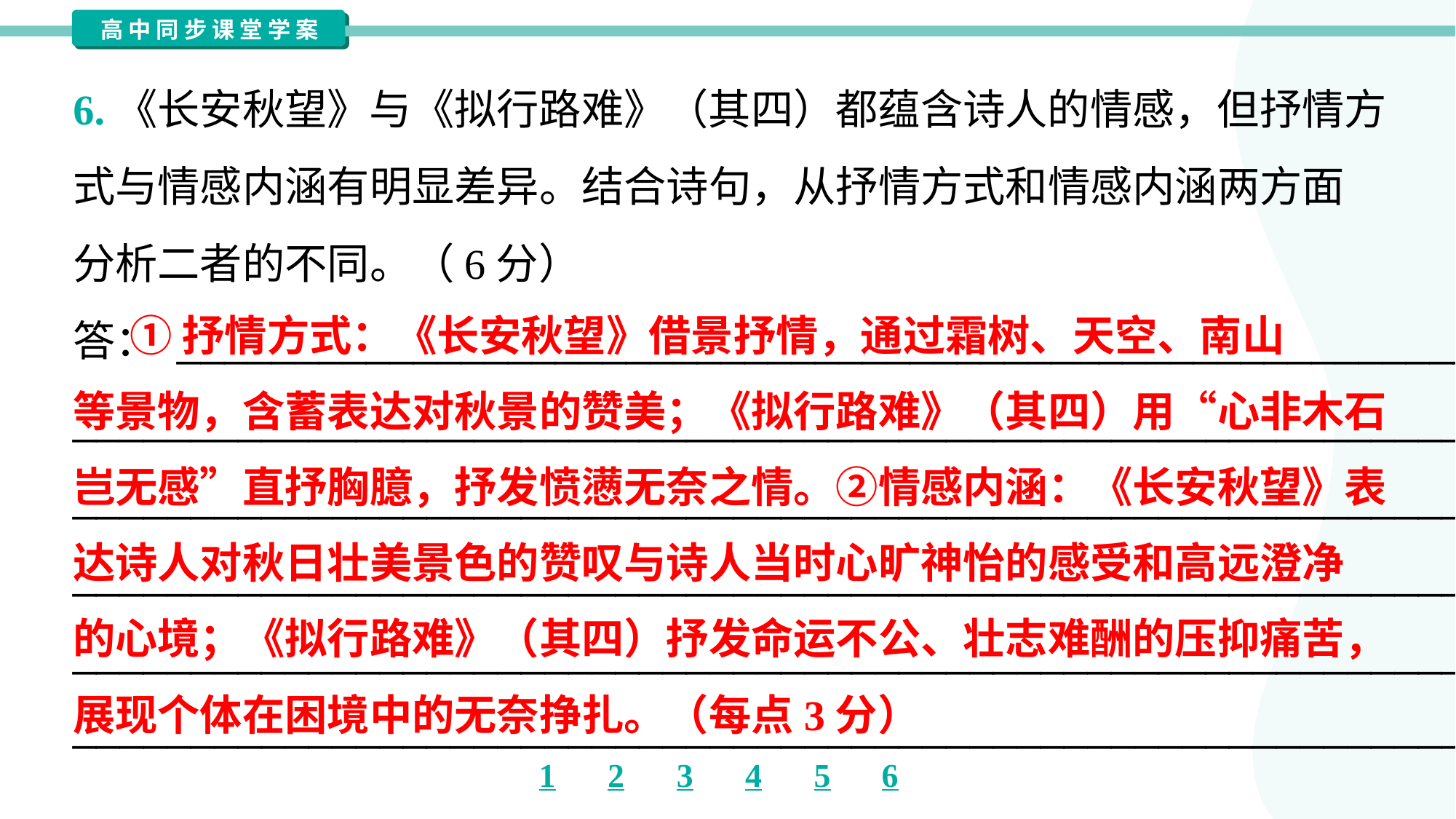

6.《长安秋望》与《拟行路难》（其四）都蕴含诗人的情感，但抒情方
式与情感内涵有明显差异。结合诗句，从抒情方式和情感内涵两方面
分析二者的不同。（6分）
答： ________________________________________________________
_____________________________________________________________
_____________________________________________________________
_____________________________________________________________
_____________________________________________________________
_____________________________________________________________
      ①抒情方式：《长安秋望》借景抒情，通过霜树、天空、南山
等景物，含蓄表达对秋景的赞美；《拟行路难》（其四）用“心非木石
岂无感”直抒胸臆，抒发愤懑无奈之情。②情感内涵：《长安秋望》表
达诗人对秋日壮美景色的赞叹与诗人当时心旷神怡的感受和高远澄净
的心境；《拟行路难》（其四）抒发命运不公、壮志难酬的压抑痛苦，
展现个体在困境中的无奈挣扎。（每点3分）